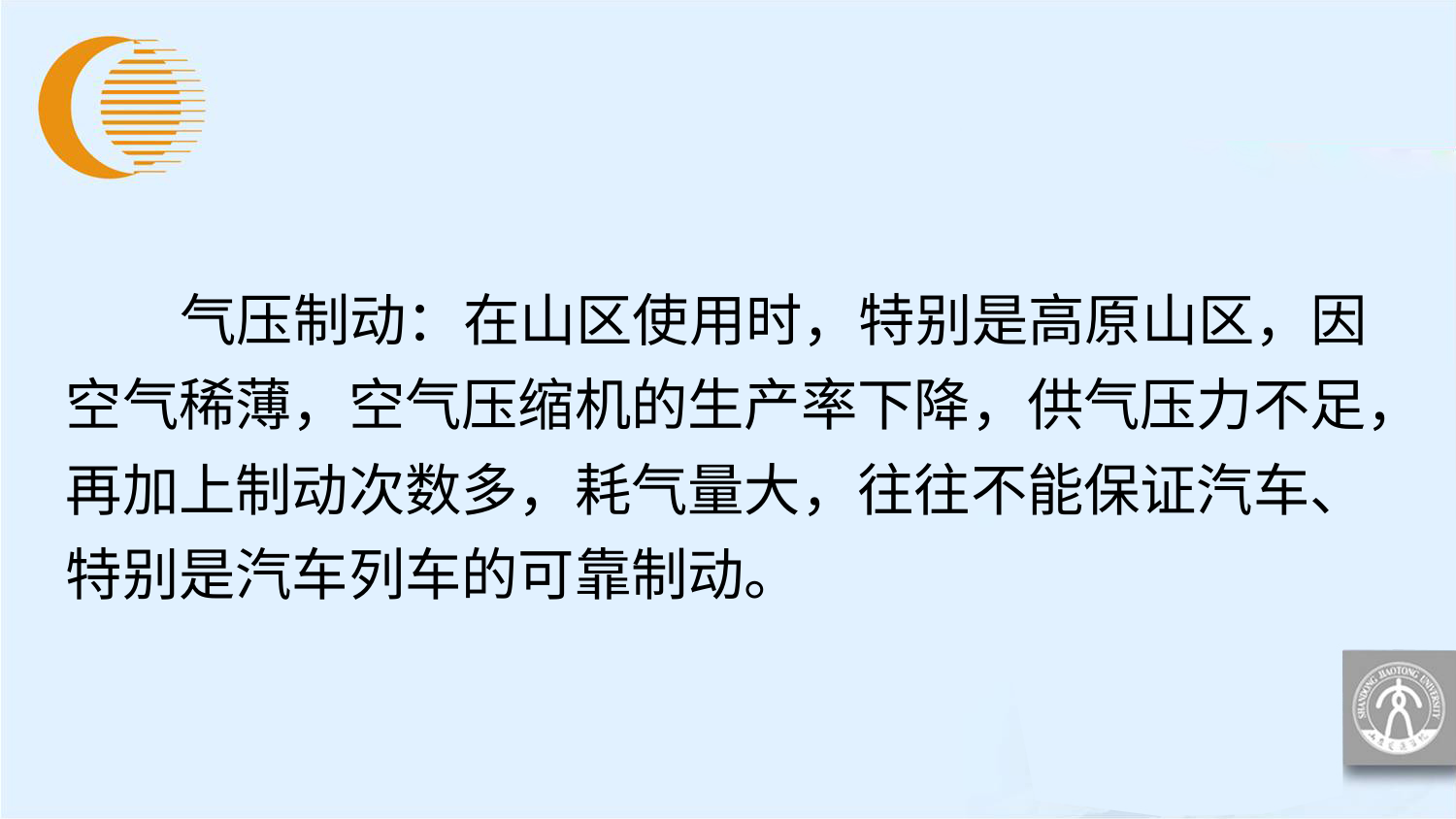

气压制动：在山区使用时，特别是高原山区，因空气稀薄，空气压缩机的生产率下降，供气压力不足，再加上制动次数多，耗气量大，往往不能保证汽车、特别是汽车列车的可靠制动。